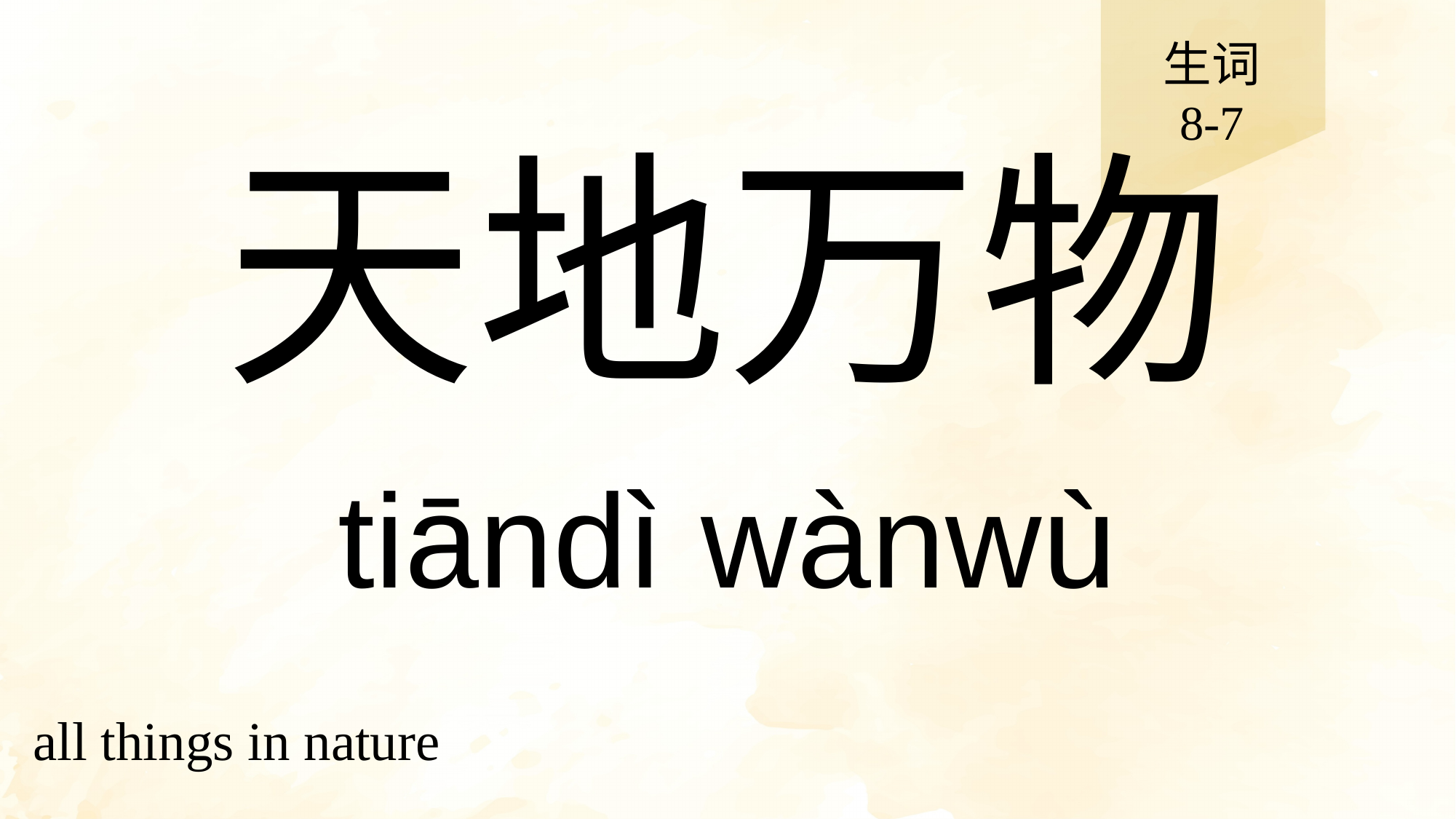

生词
8-7
# 天地万物
tiāndì wànwù
all things in nature